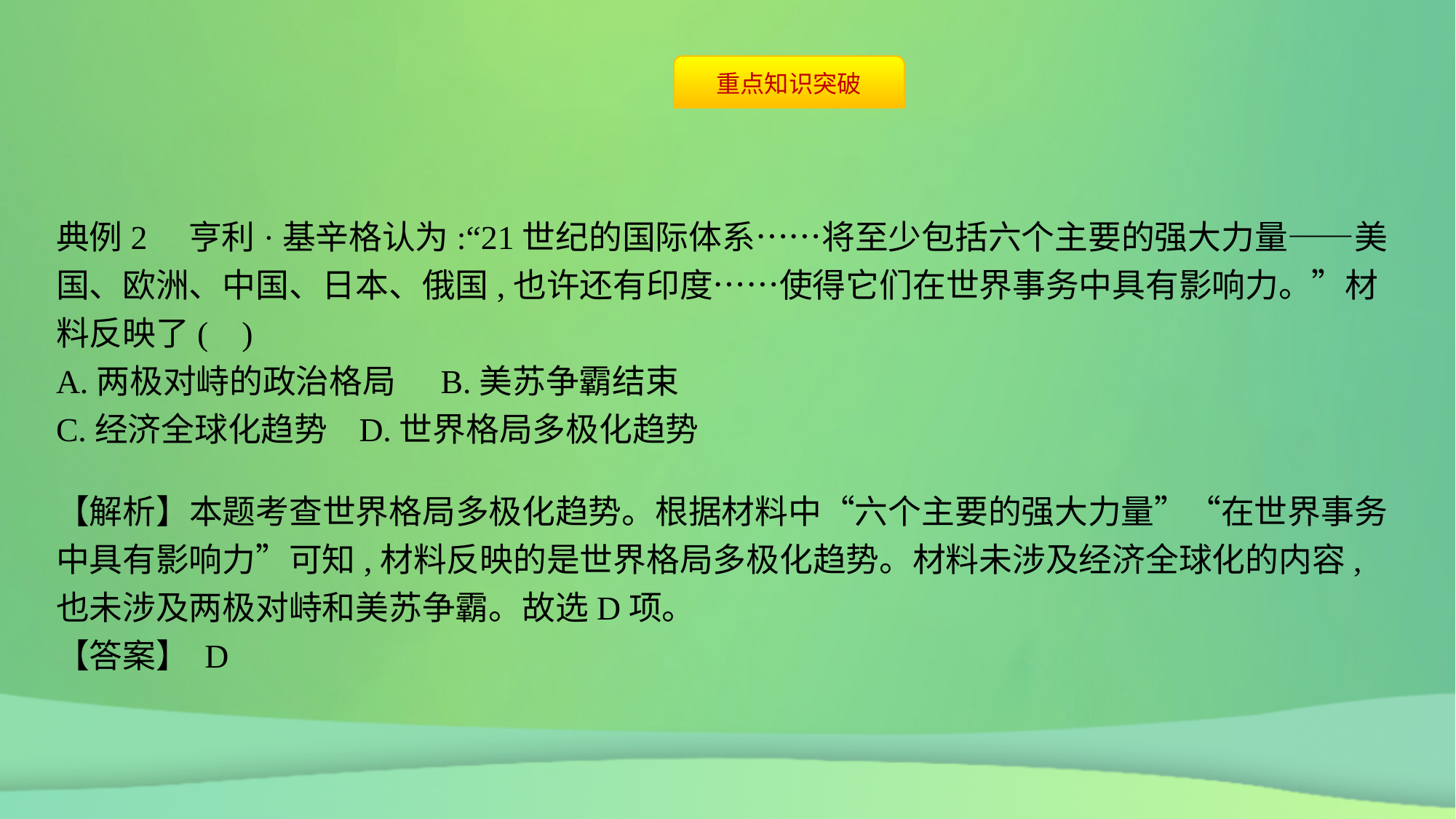

典例2　亨利·基辛格认为:“21世纪的国际体系……将至少包括六个主要的强大力量——美国、欧洲、中国、日本、俄国,也许还有印度……使得它们在世界事务中具有影响力。”材料反映了(    )
A.两极对峙的政治格局	B.美苏争霸结束
C.经济全球化趋势	D.世界格局多极化趋势
【解析】本题考查世界格局多极化趋势。根据材料中“六个主要的强大力量”“在世界事务中具有影响力”可知,材料反映的是世界格局多极化趋势。材料未涉及经济全球化的内容,也未涉及两极对峙和美苏争霸。故选D项。
【答案】 D